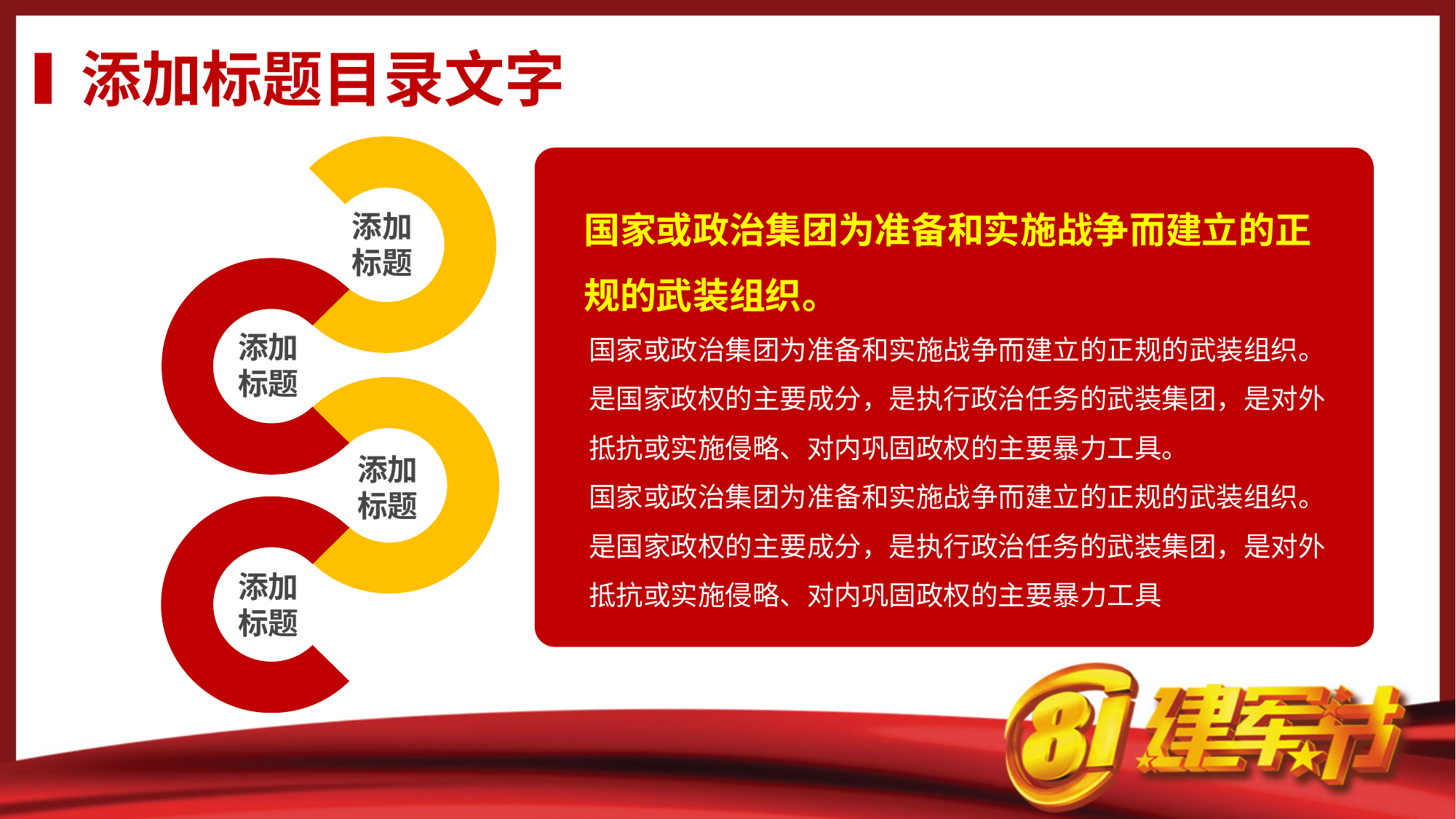

添加标题目录文字

国家或政治集团为准备和实施战争而建立的正规的武装组织。
添加标题

国家或政治集团为准备和实施战争而建立的正规的武装组织。是国家政权的主要成分，是执行政治任务的武装集团，是对外抵抗或实施侵略、对内巩固政权的主要暴力工具。
国家或政治集团为准备和实施战争而建立的正规的武装组织。是国家政权的主要成分，是执行政治任务的武装集团，是对外抵抗或实施侵略、对内巩固政权的主要暴力工具
添加标题

添加标题

添加标题